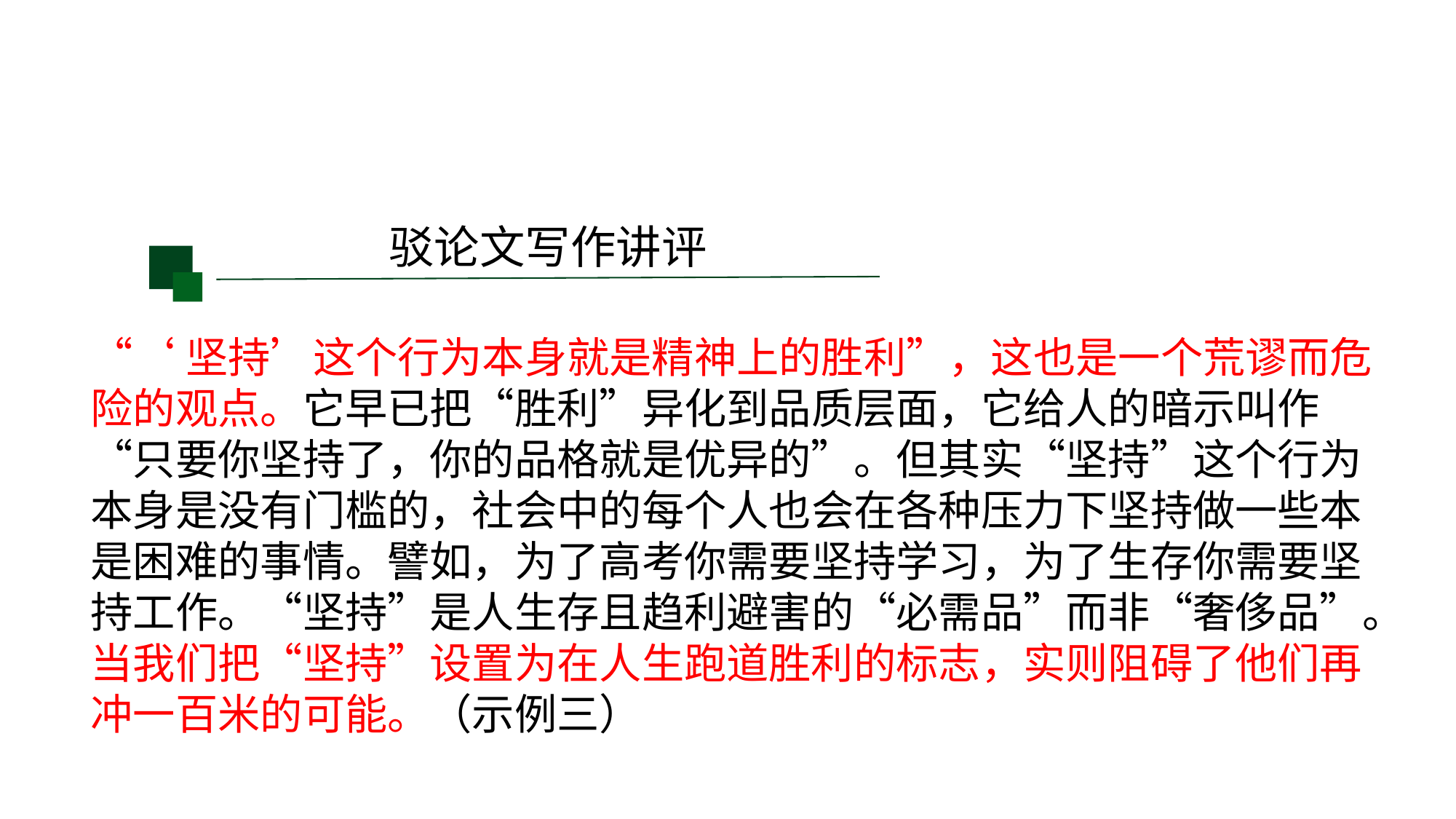

驳论文写作讲评

“‘坚持’这个行为本身就是精神上的胜利”，这也是一个荒谬而危险的观点。它早已把“胜利”异化到品质层面，它给人的暗示叫作“只要你坚持了，你的品格就是优异的”。但其实“坚持”这个行为本身是没有门槛的，社会中的每个人也会在各种压力下坚持做一些本是困难的事情。譬如，为了高考你需要坚持学习，为了生存你需要坚持工作。“坚持”是人生存且趋利避害的“必需品”而非“奢侈品”。当我们把“坚持”设置为在人生跑道胜利的标志，实则阻碍了他们再冲一百米的可能。（示例三）